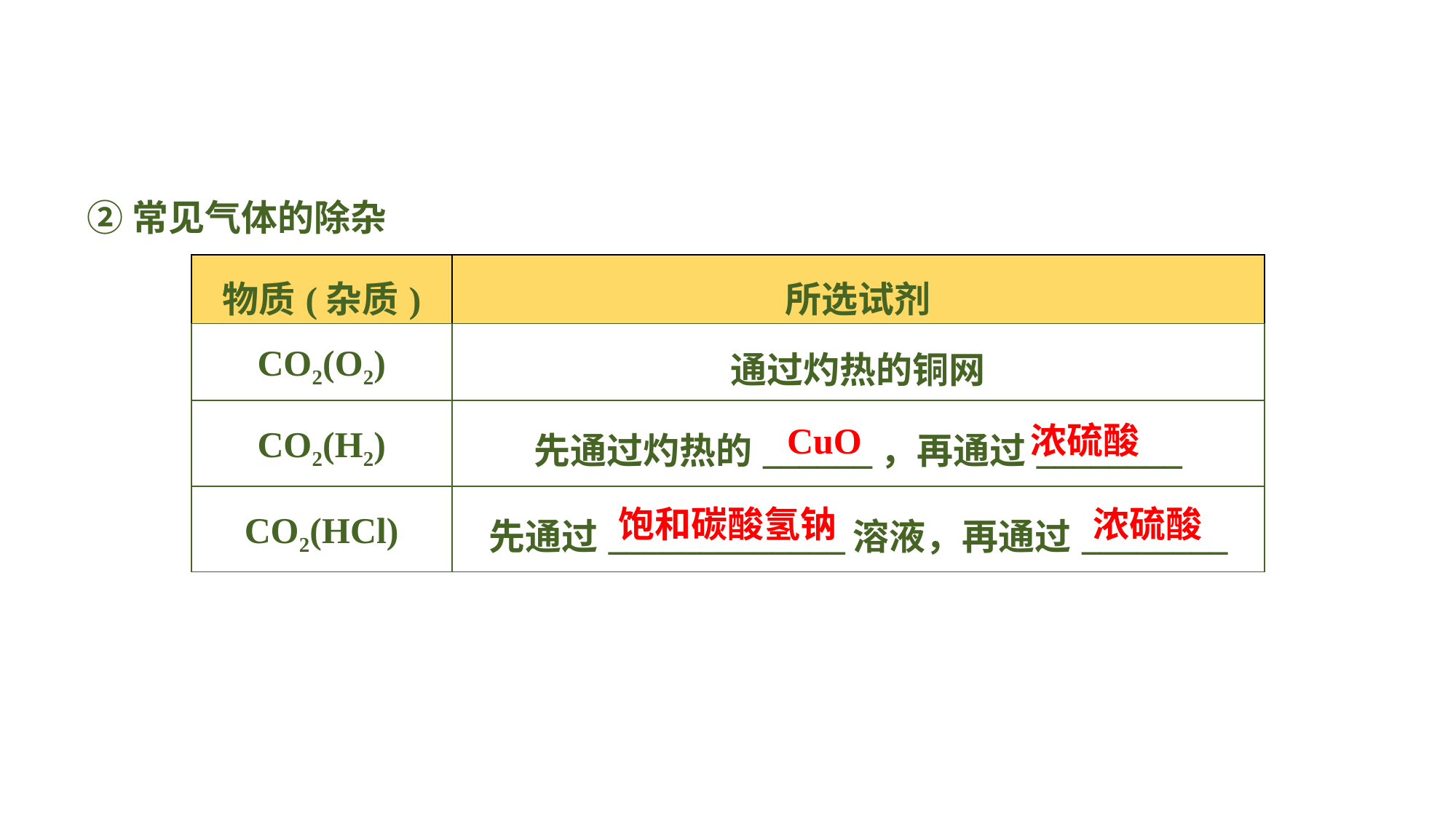

②常见气体的除杂
| 物质(杂质) | 所选试剂 |
| --- | --- |
| CO2(O2) | 通过灼热的铜网 |
| CO2(H2) | 先通过灼热的\_\_\_\_\_\_，再通过\_\_\_\_\_\_\_\_ |
| CO2(HCl) | 先通过\_\_\_\_\_\_\_\_\_\_\_\_\_溶液，再通过\_\_\_\_\_\_\_\_ |
CuO
浓硫酸
饱和碳酸氢钠
浓硫酸